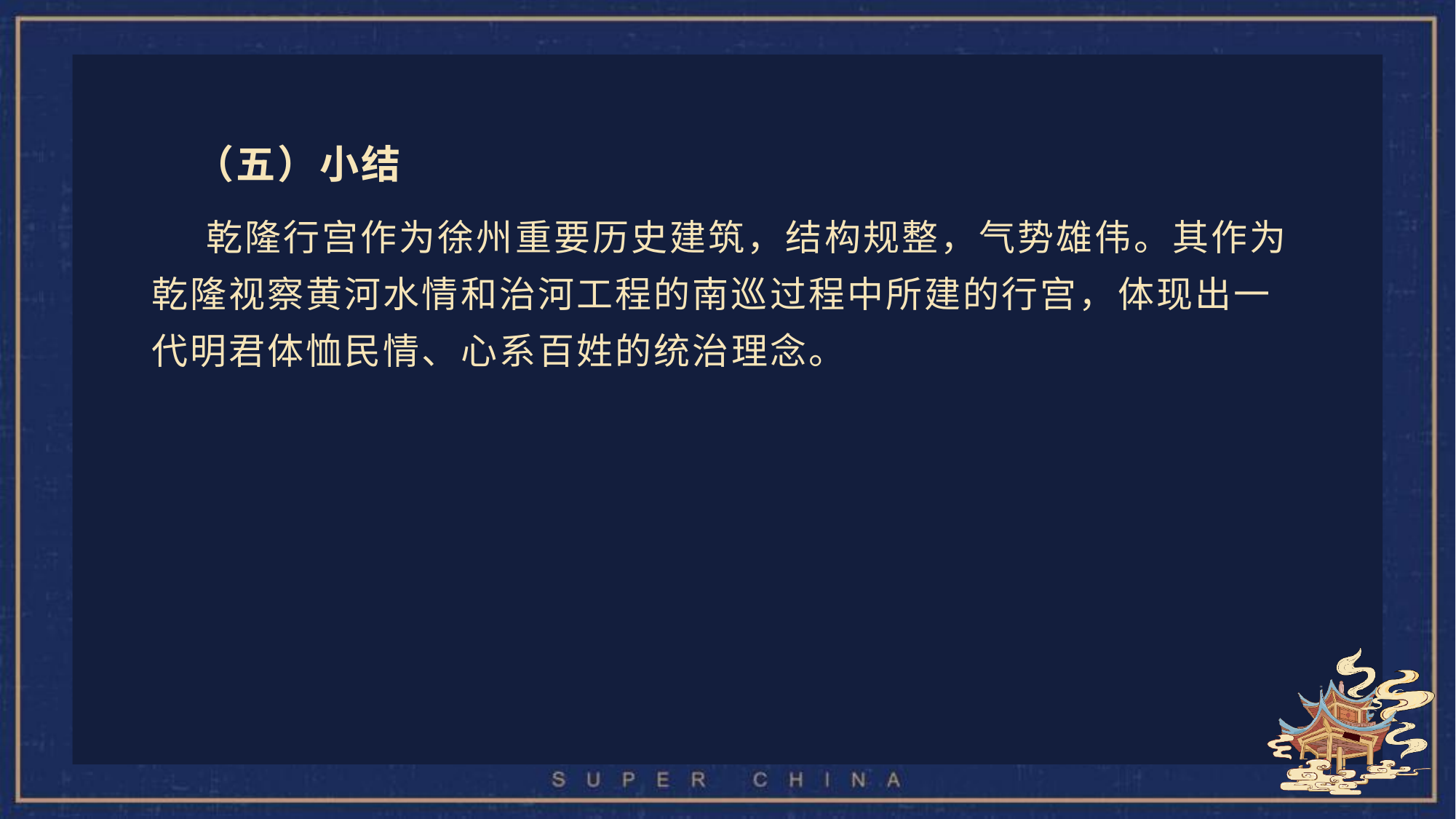

（五）小结
乾隆行宫作为徐州重要历史建筑，结构规整，气势雄伟。其作为乾隆视察黄河水情和治河工程的南巡过程中所建的行宫，体现出一代明君体恤民情、心系百姓的统治理念。